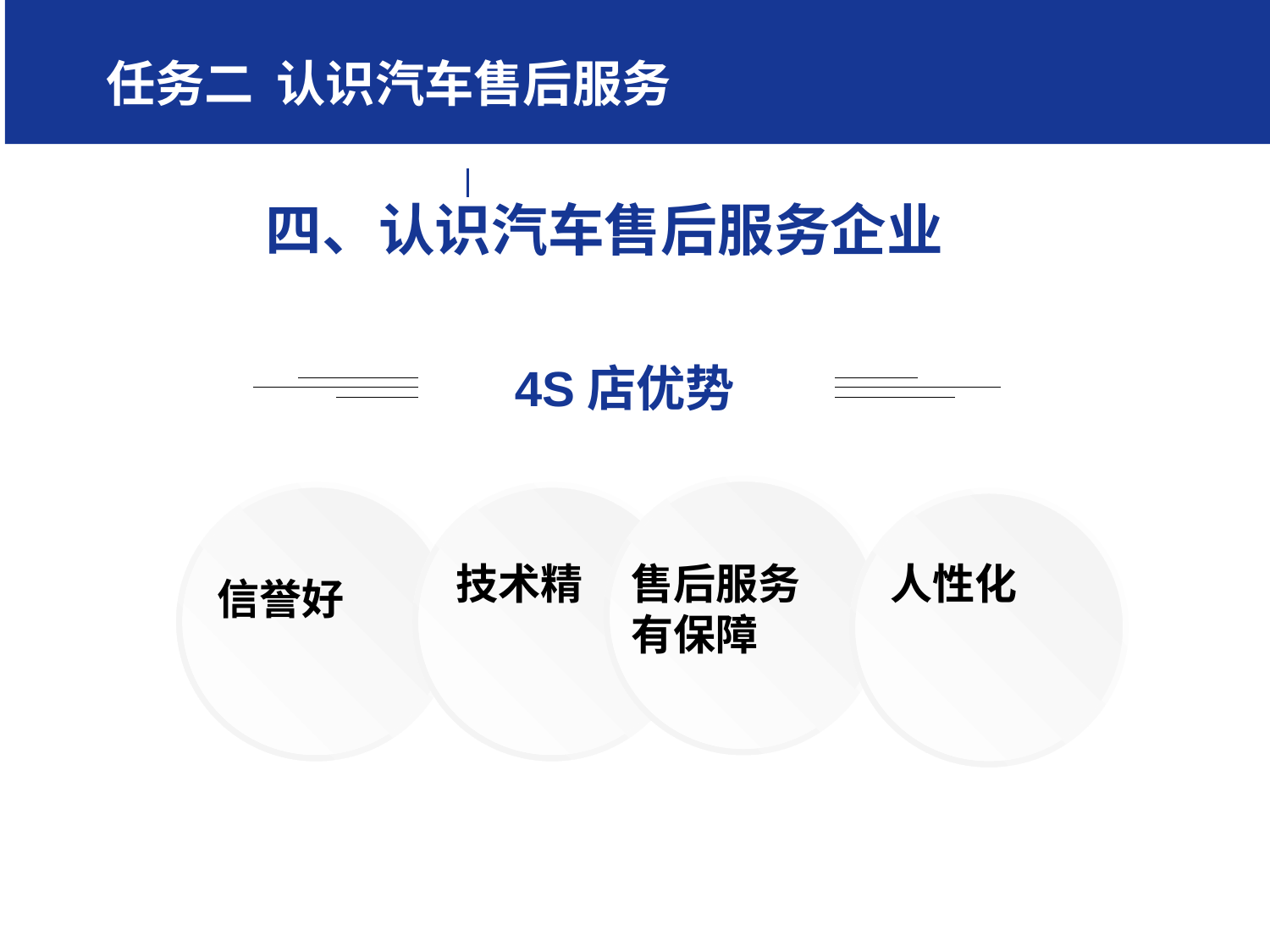

学习任务二  认识汽车售后服务任务一、汽车行
7
四、认识汽车售后服务企业
4S店优势

技术精
售后服务有保障
人性化
信誉好